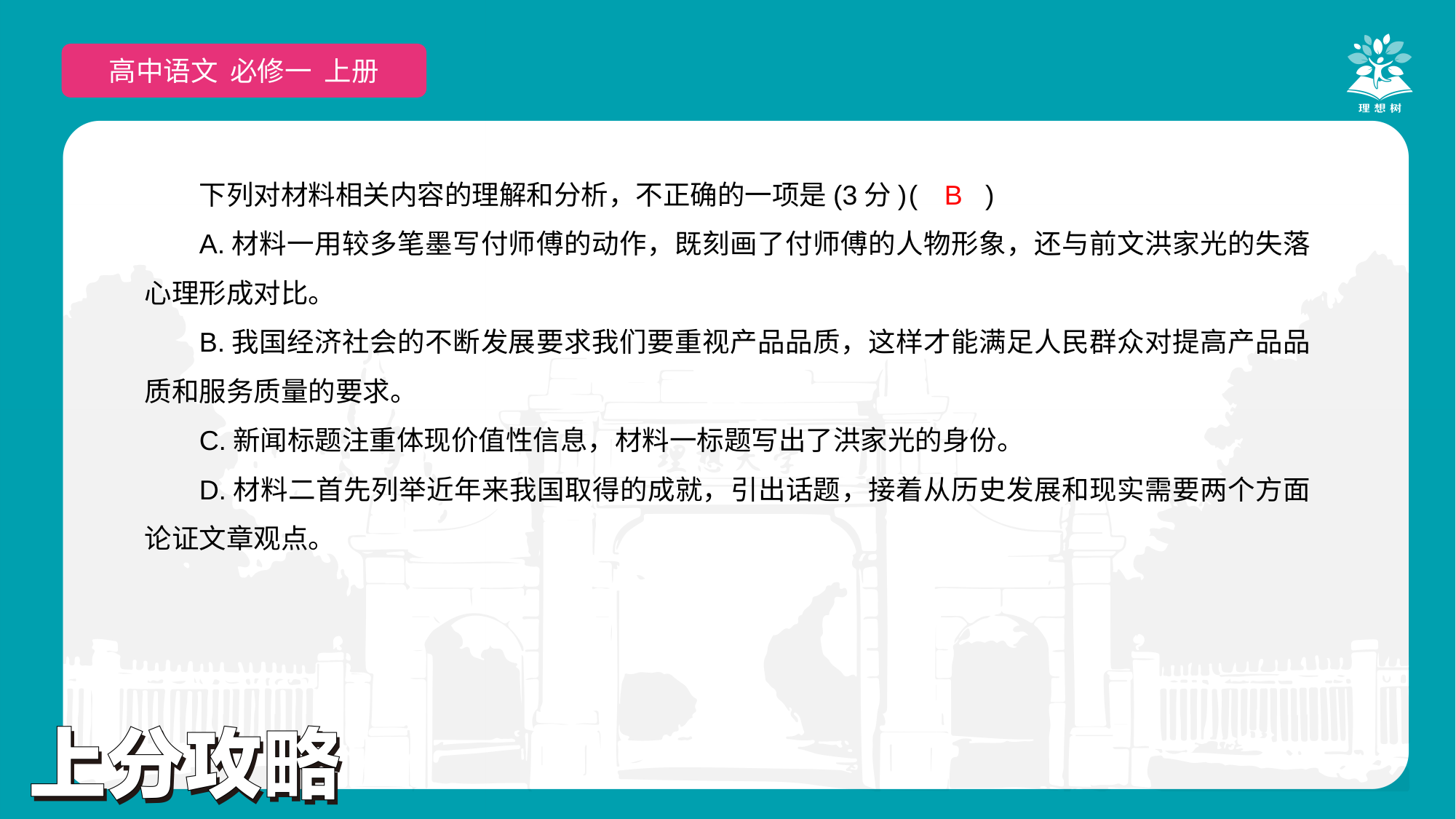

高中语文  必修一  上册
下列对材料相关内容的理解和分析，不正确的一项是(3分)	(　　)
A.材料一用较多笔墨写付师傅的动作，既刻画了付师傅的人物形象，还与前文洪家光的失落心理形成对比。
B.我国经济社会的不断发展要求我们要重视产品品质，这样才能满足人民群众对提高产品品质和服务质量的要求。
C.新闻标题注重体现价值性信息，材料一标题写出了洪家光的身份。
D.材料二首先列举近年来我国取得的成就，引出话题，接着从历史发展和现实需要两个方面论证文章观点。
B